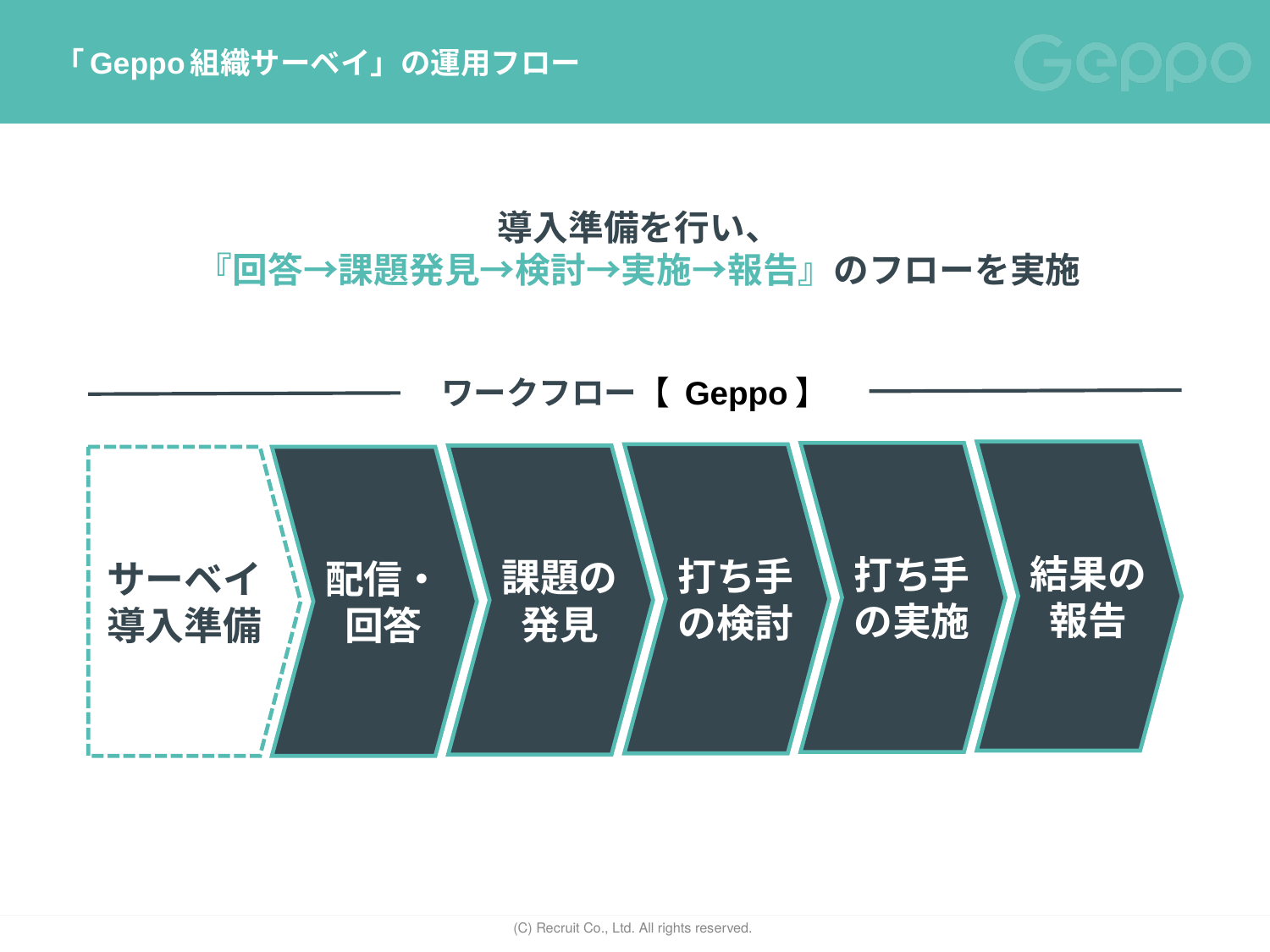

# 「Geppo組織サーベイ」の運用フロー
導入準備を行い、
『回答→課題発見→検討→実施→報告』のフローを実施
ワークフロー【 Geppo】
結果の
報告
打ち手
の実施
打ち手
の検討
課題の
発見
サーベイ
導入準備
配信・
回答
54